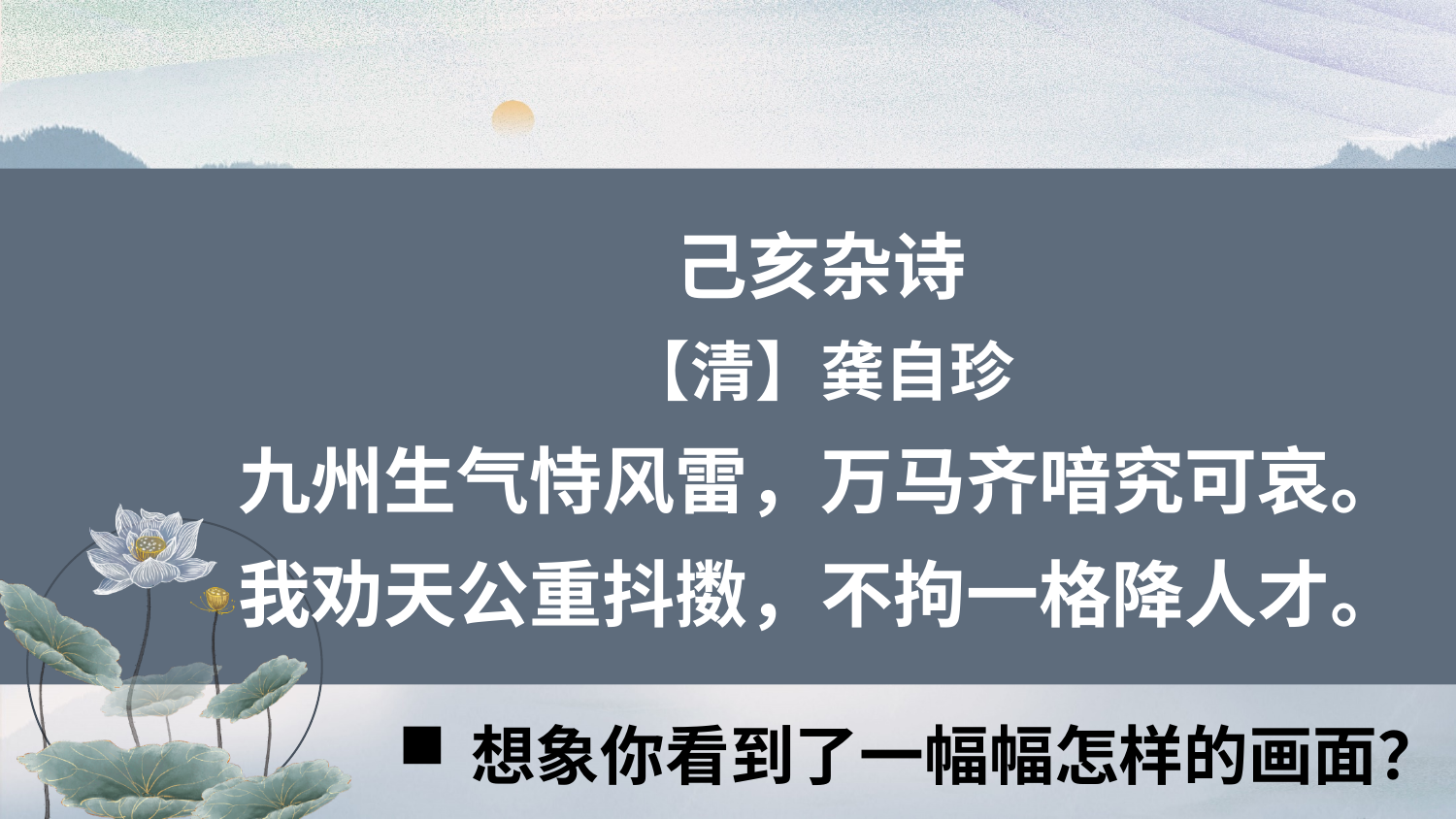

己亥杂诗
【清】龚自珍
九州生气恃风雷，万马齐喑究可哀。
我劝天公重抖擞，不拘一格降人才。
想象你看到了一幅幅怎样的画面？